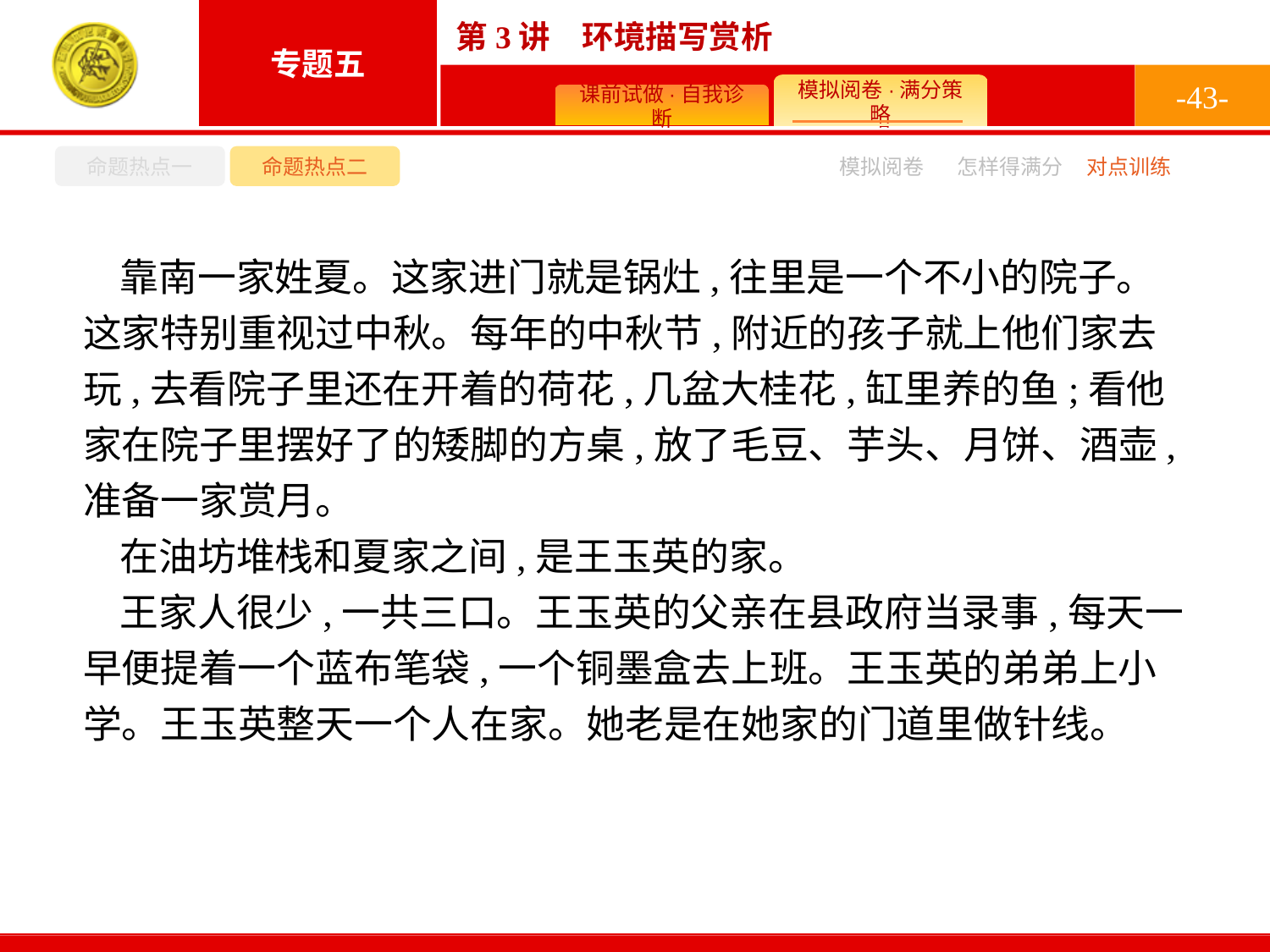

-43-
命题热点一
命题热点二
怎样得满分
模拟阅卷
对点训练
靠南一家姓夏。这家进门就是锅灶,往里是一个不小的院子。这家特别重视过中秋。每年的中秋节,附近的孩子就上他们家去玩,去看院子里还在开着的荷花,几盆大桂花,缸里养的鱼;看他家在院子里摆好了的矮脚的方桌,放了毛豆、芋头、月饼、酒壶,准备一家赏月。
在油坊堆栈和夏家之间,是王玉英的家。
王家人很少,一共三口。王玉英的父亲在县政府当录事,每天一早便提着一个蓝布笔袋,一个铜墨盒去上班。王玉英的弟弟上小学。王玉英整天一个人在家。她老是在她家的门道里做针线。